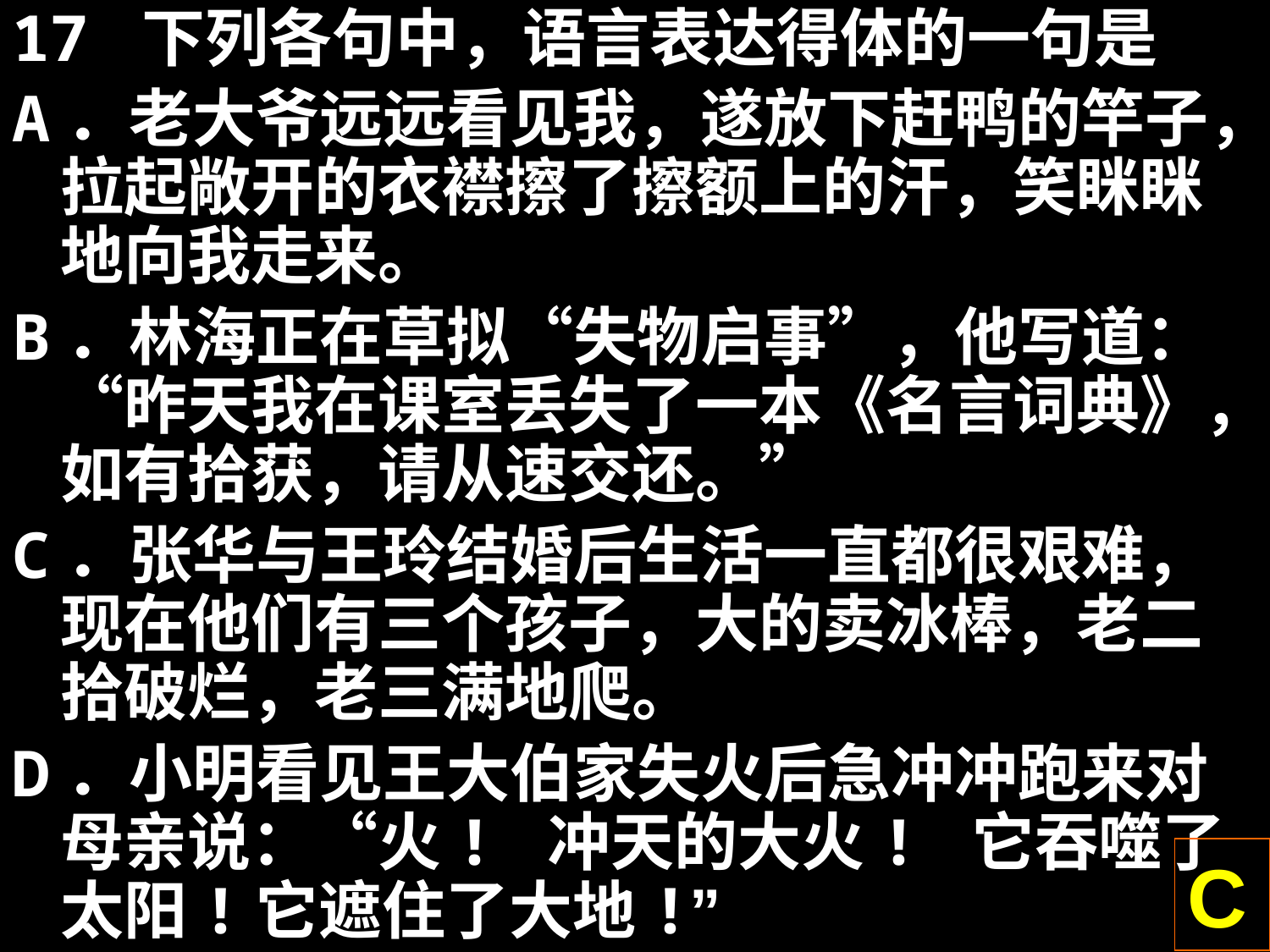

17 下列各句中，语言表达得体的一句是
A．老大爷远远看见我，遂放下赶鸭的竿子，拉起敞开的衣襟擦了擦额上的汗，笑眯眯地向我走来。
B．林海正在草拟“失物启事”，他写道：“昨天我在课室丢失了一本《名言词典》，如有拾获，请从速交还。”
C．张华与王玲结婚后生活一直都很艰难，现在他们有三个孩子，大的卖冰棒，老二拾破烂，老三满地爬。
D．小明看见王大伯家失火后急冲冲跑来对母亲说：“火! 冲天的大火! 它吞噬了太阳!它遮住了大地!”
C